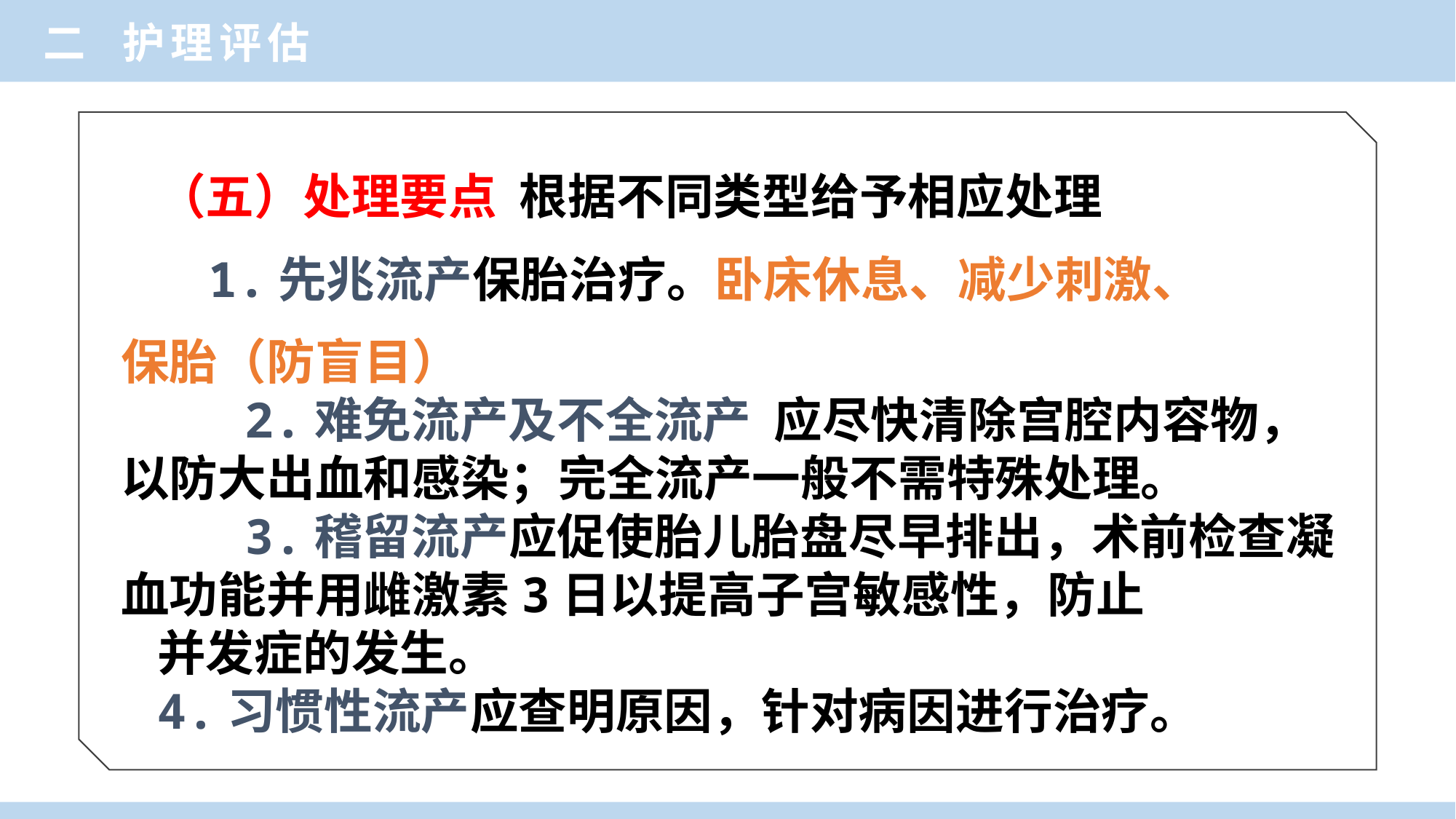

二  护理评估

（五）处理要点  根据不同类型给予相应处理
   1.先兆流产保胎治疗。卧床休息、减少刺激、
保胎（防盲目）
   2.难免流产及不全流产  应尽快清除宫腔内容物，以防大出血和感染；完全流产一般不需特殊处理。
   3.稽留流产应促使胎儿胎盘尽早排出，术前检查凝血功能并用雌激素3日以提高子宫敏感性，防止
并发症的发生。
4.习惯性流产应查明原因，针对病因进行治疗。